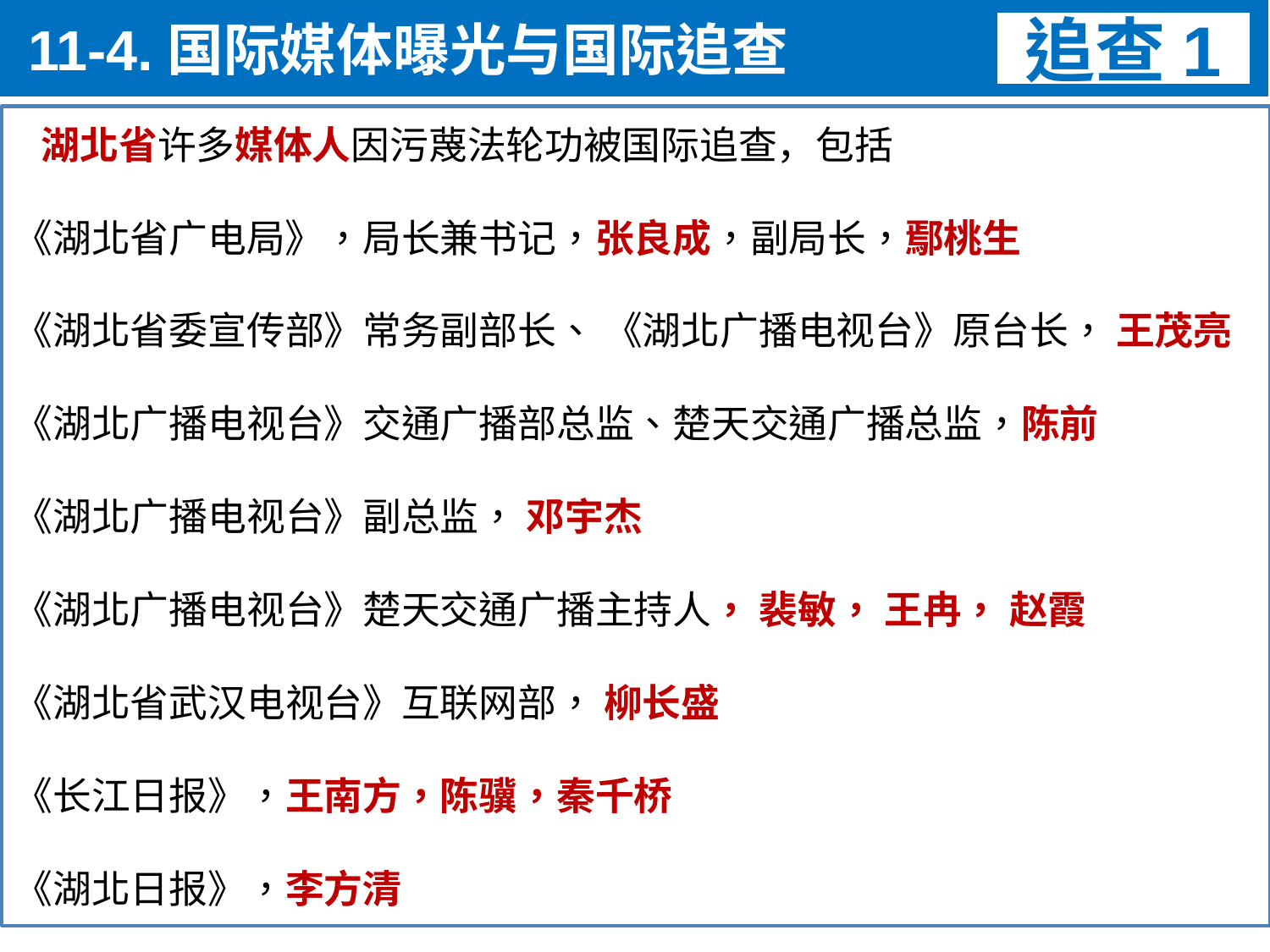

11-4.国际媒体曝光与国际追查
追查1
  湖北省许多媒体人因污蔑法轮功被国际追查，包括

《湖北省广电局》，局长兼书记，张良成，副局长，鄢桃生

《湖北省委宣传部》常务副部长、 《湖北广播电视台》原台长， 王茂亮

《湖北广播电视台》交通广播部总监、楚天交通广播总监，陈前

《湖北广播电视台》副总监， 邓宇杰

《湖北广播电视台》楚天交通广播主持人， 裴敏， 王冉， 赵霞

《湖北省武汉电视台》互联网部， 柳长盛

《长江日报》，王南方，陈骥，秦千桥

《湖北日报》，李方清